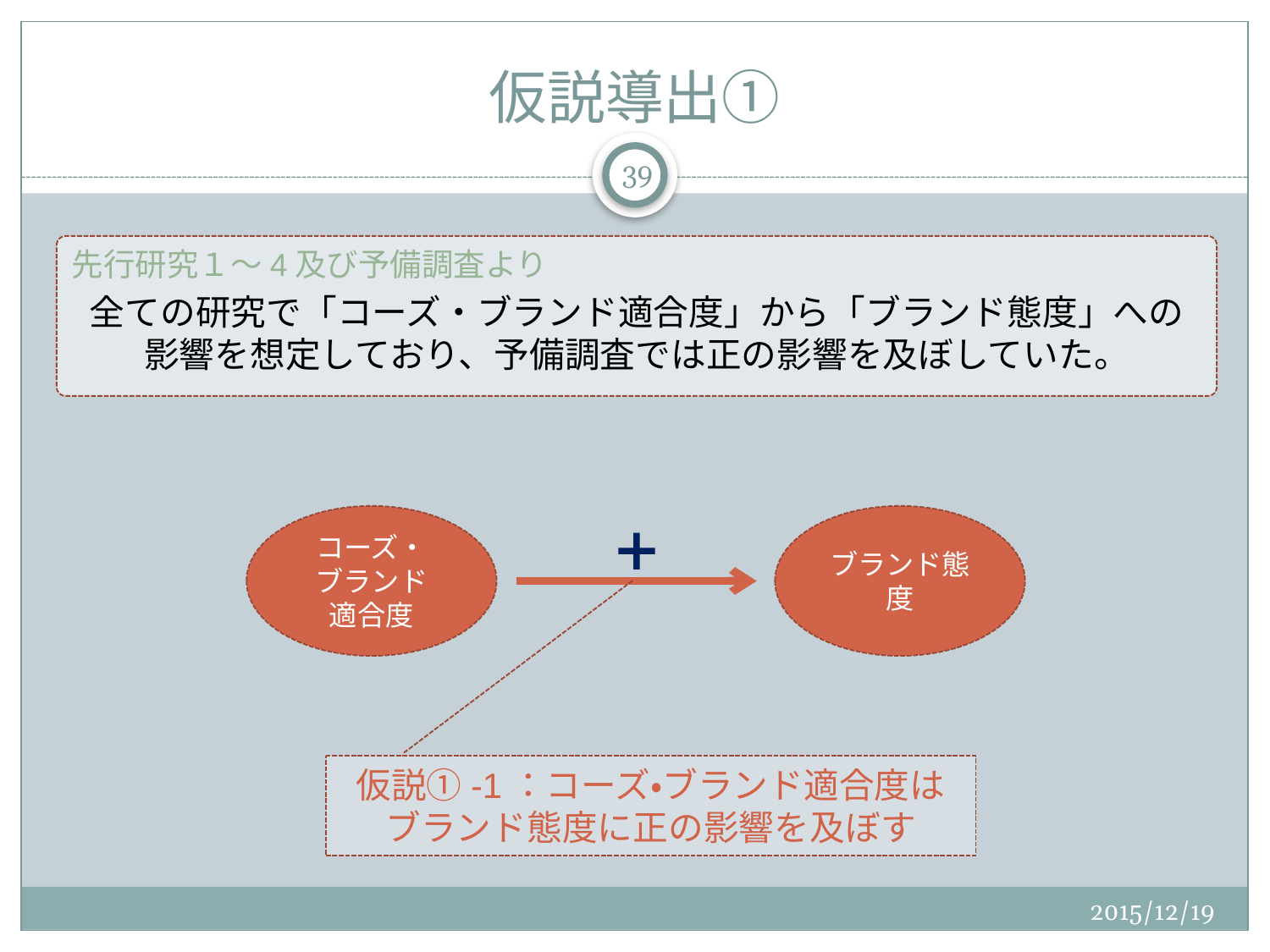

# 仮説導出①
39
先行研究１～4及び予備調査より

全ての研究で「コーズ・ブランド適合度」から「ブランド態度」への
影響を想定しており、予備調査では正の影響を及ぼしていた。

コーズ・
ブランド
適合度
ブランド態度

仮説①-1：コーズ・ブランド適合度は
ブランド態度に正の影響を及ぼす
2015/12/19